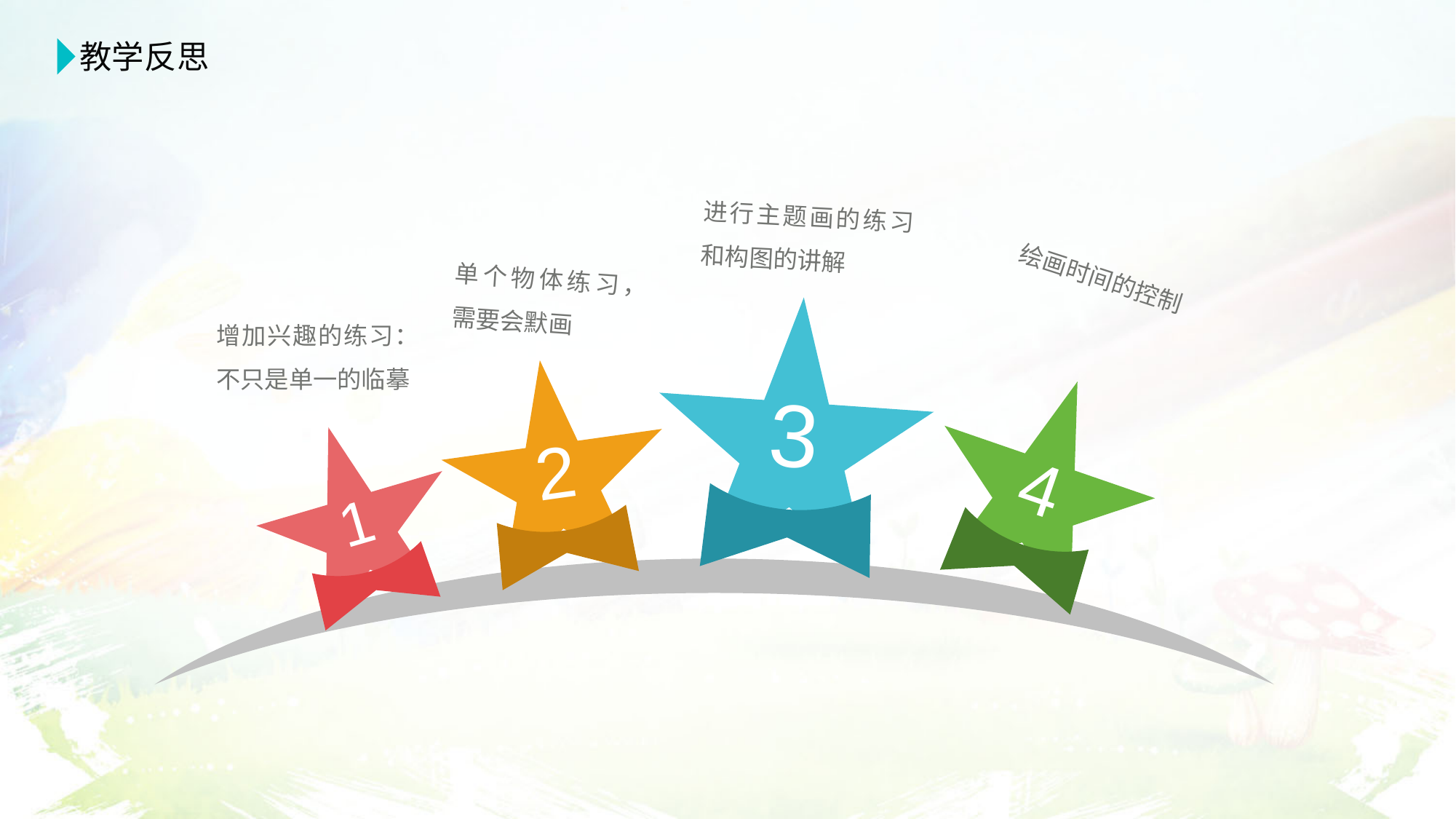

教学反思

进行主题画的练习和构图的讲解
单个物体练习，需要会默画
绘画时间的控制

3

增加兴趣的练习：不只是单一的临摹

2

4

1